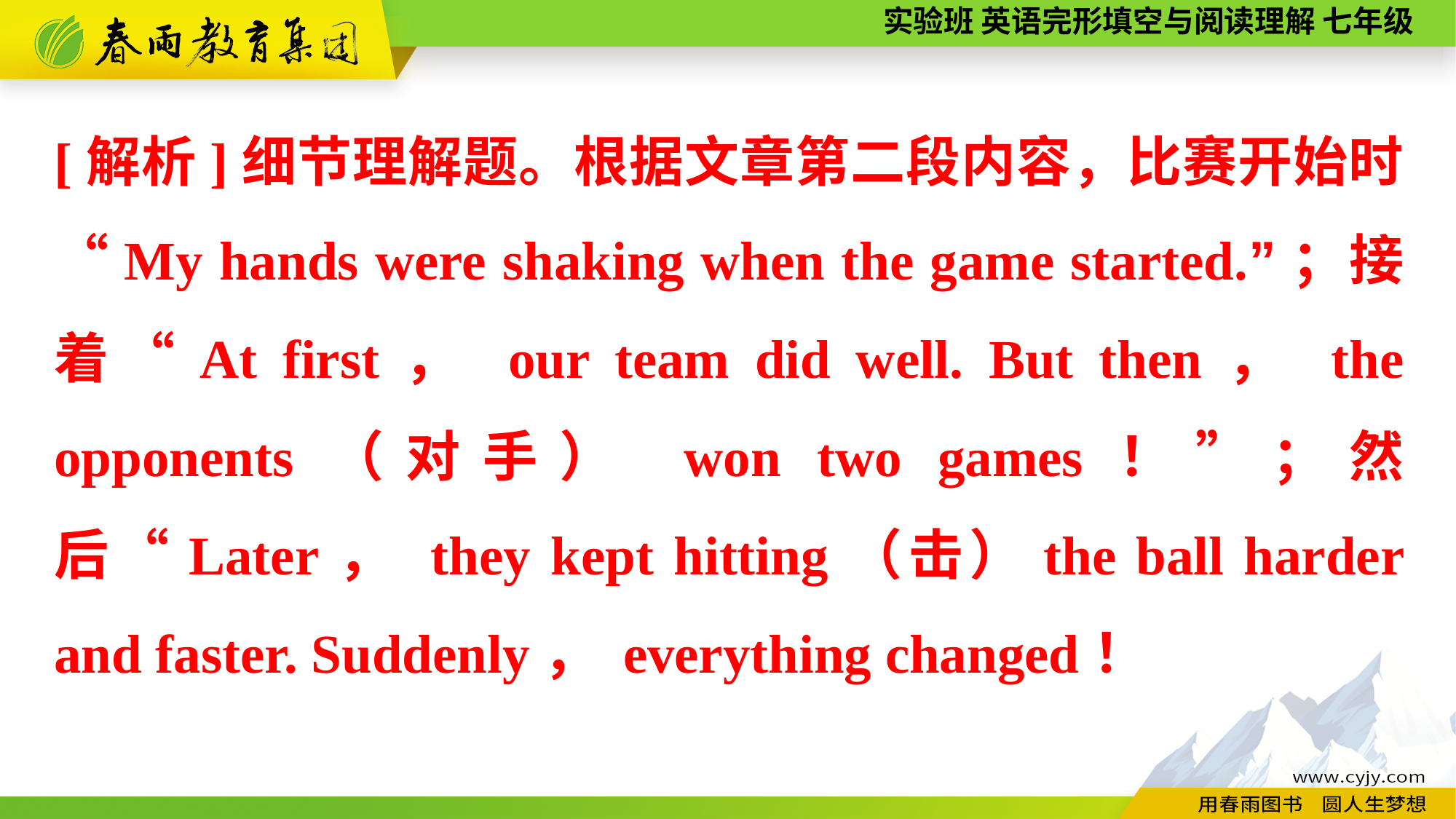

[解析]细节理解题。根据文章第二段内容，比赛开始时“My hands were shaking when the game started.”；接着“At first， our team did well. But then， the opponents（对手） won two games！”；然后“Later， they kept hitting（击）the ball harder and faster. Suddenly， everything changed！